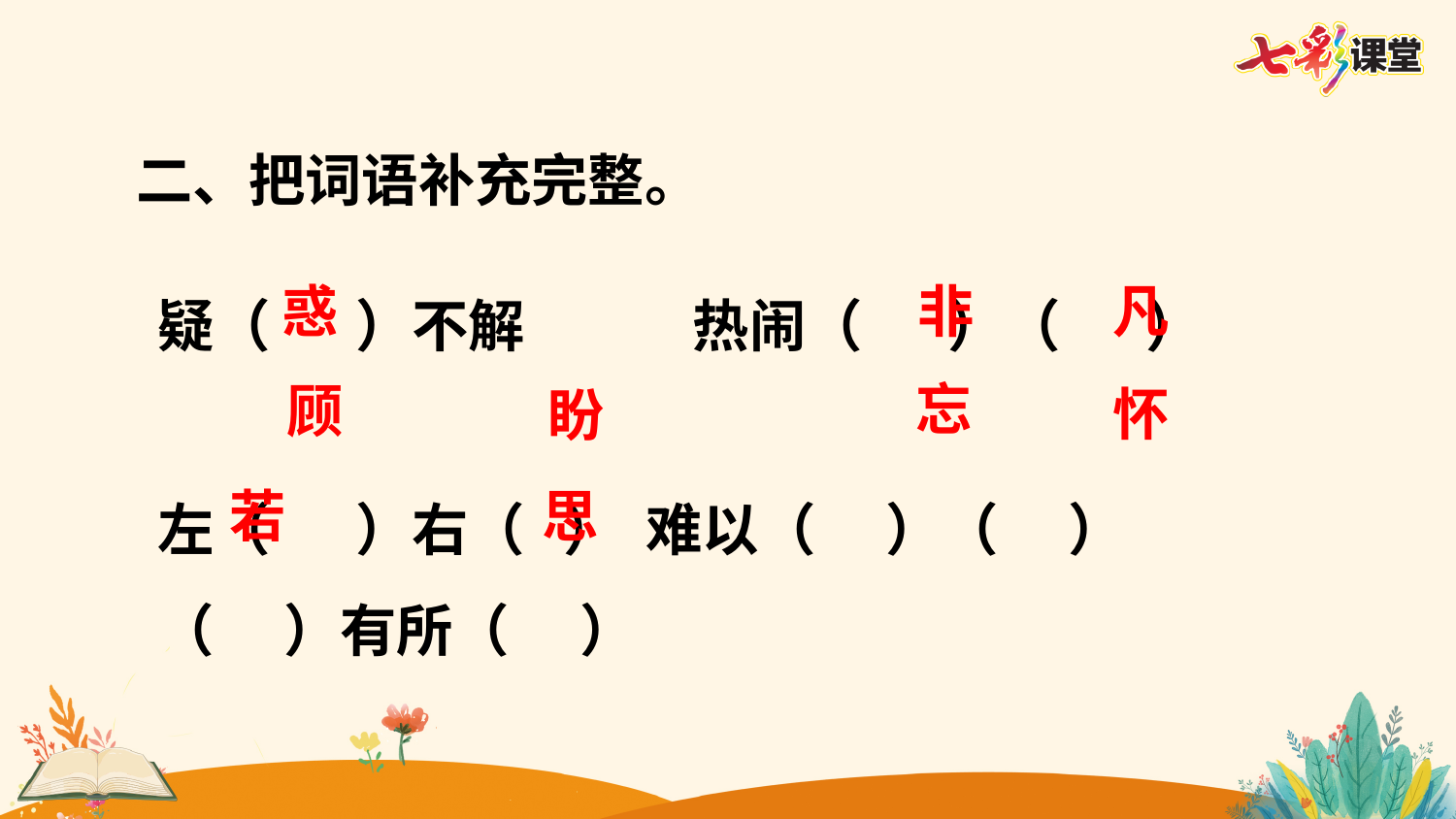

二、把词语补充完整。
疑（   ）不解       热闹（   ）（   ）
左（   ）右（   ）  难以（   ）（   ）
（   ）有所（   ）
惑
非
凡
忘
顾
怀
盼
若
思